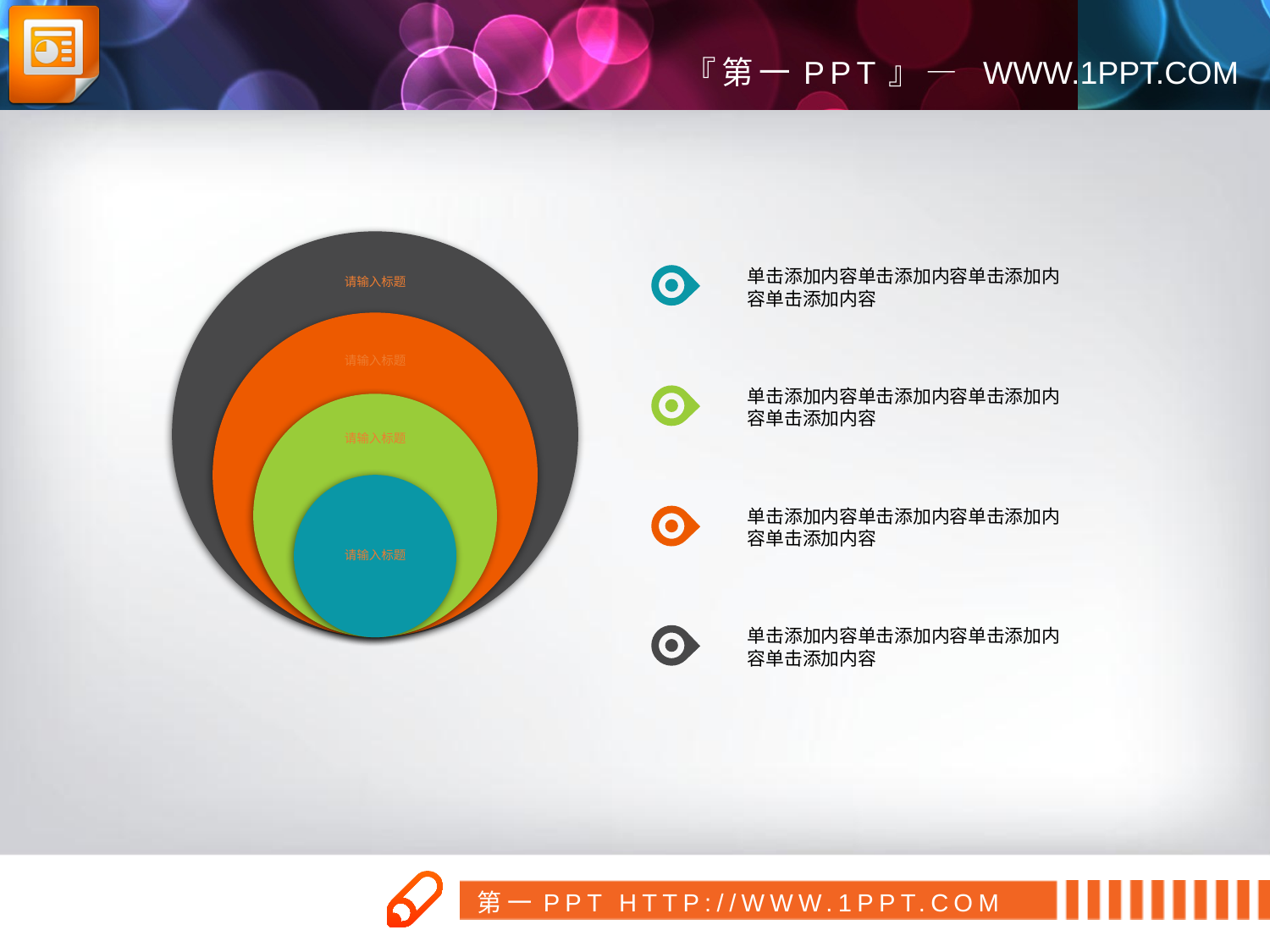

请输入标题
请输入标题
请输入标题
请输入标题
单击添加内容单击添加内容单击添加内容单击添加内容

单击添加内容单击添加内容单击添加内容单击添加内容

单击添加内容单击添加内容单击添加内容单击添加内容

单击添加内容单击添加内容单击添加内容单击添加内容